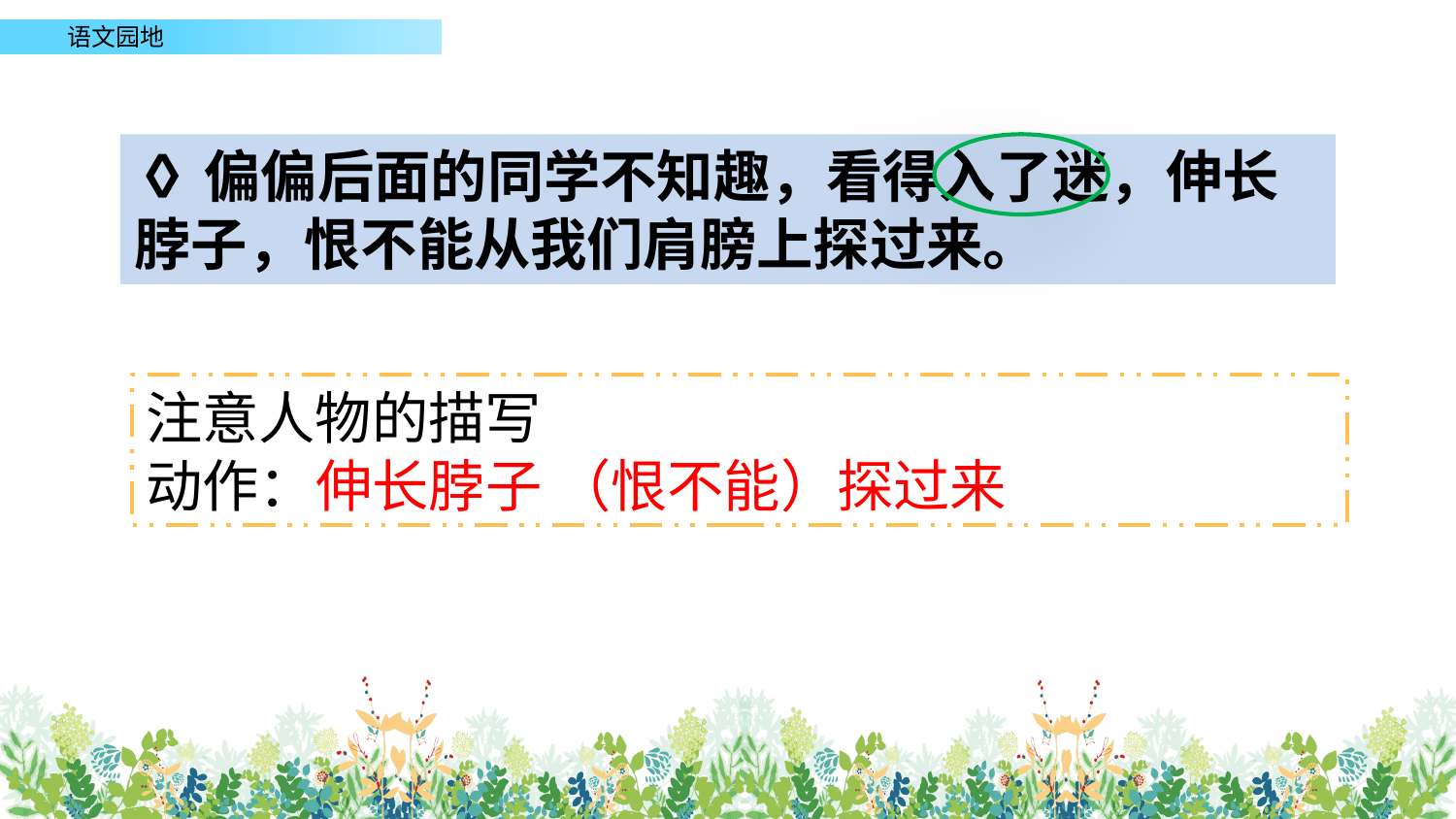

◊偏偏后面的同学不知趣，看得入了迷，伸长脖子，恨不能从我们肩膀上探过来。
注意人物的描写
动作：伸长脖子 （恨不能）探过来